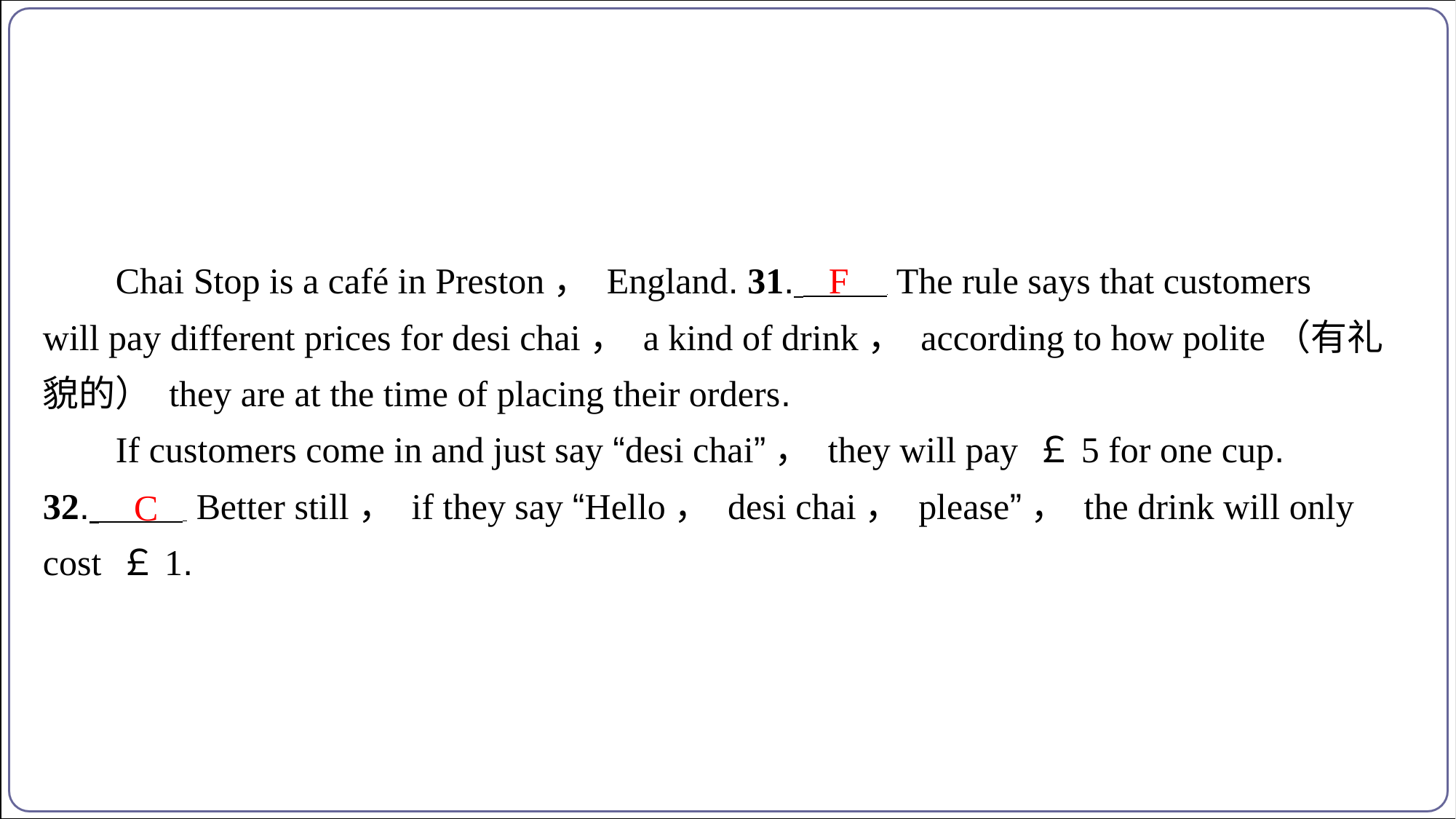

F
Chai Stop is a café in Preston， England. 31.              The rule says that customers
will pay different prices for desi chai， a kind of drink， according to how polite（有礼
貌的） they are at the time of placing their orders.
If customers come in and just say “desi chai”， they will pay ￡5 for one cup.
32.              Better still， if they say “Hello， desi chai， please”， the drink will only
cost ￡1.
C